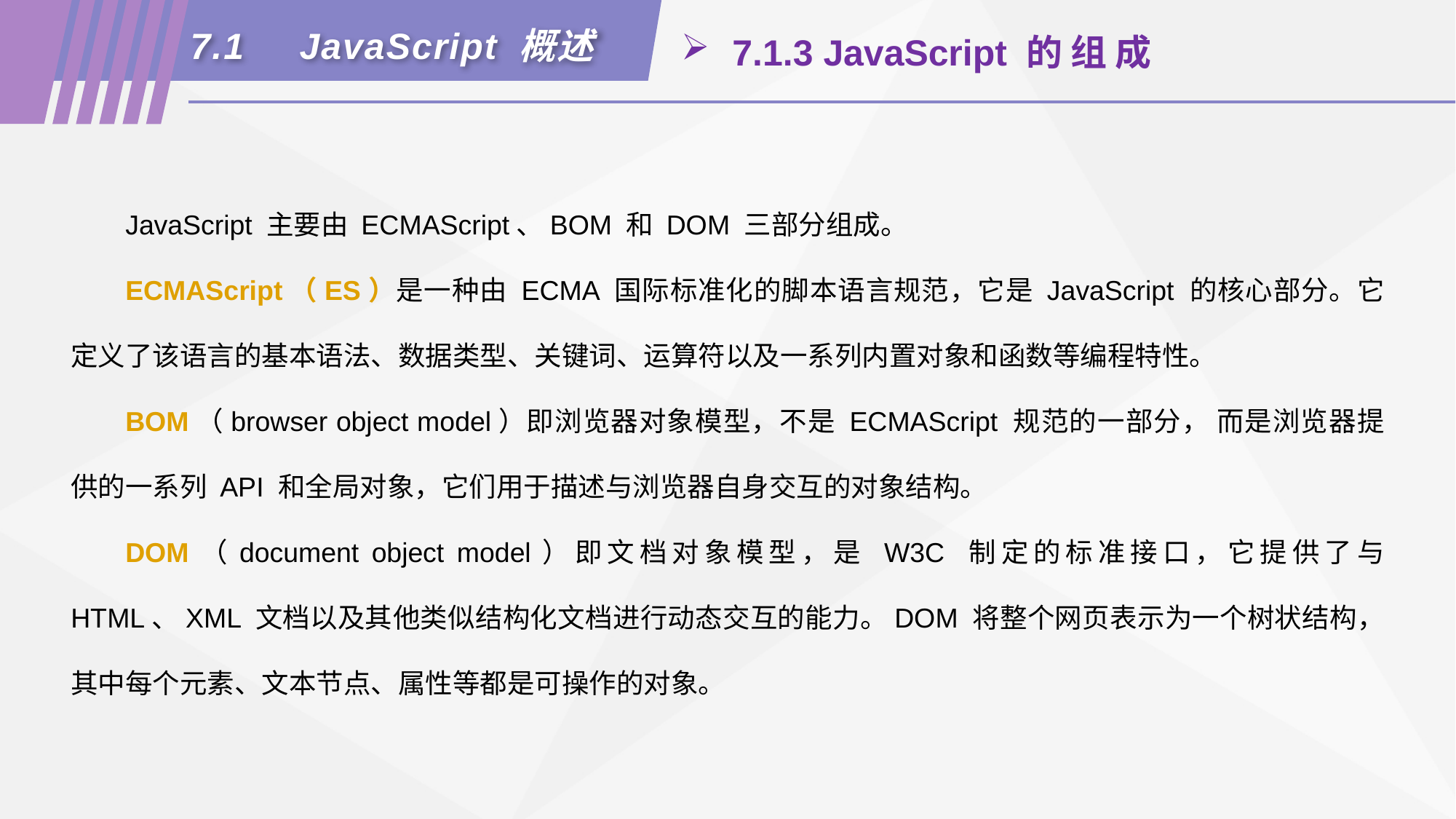

7.1	JavaScript 概述
 7.1.3 JavaScript 的 组 成
JavaScript 主要由 ECMAScript、BOM 和 DOM 三部分组成。
ECMAScript（ES）是一种由 ECMA 国际标准化的脚本语言规范，它是 JavaScript 的核心部分。它定义了该语言的基本语法、数据类型、关键词、运算符以及一系列内置对象和函数等编程特性。
BOM（browser object model）即浏览器对象模型，不是 ECMAScript 规范的一部分， 而是浏览器提供的一系列 API 和全局对象，它们用于描述与浏览器自身交互的对象结构。
DOM（document object model）即文档对象模型，是 W3C 制定的标准接口，它提供了与 HTML、XML 文档以及其他类似结构化文档进行动态交互的能力。DOM 将整个网页表示为一个树状结构，其中每个元素、文本节点、属性等都是可操作的对象。